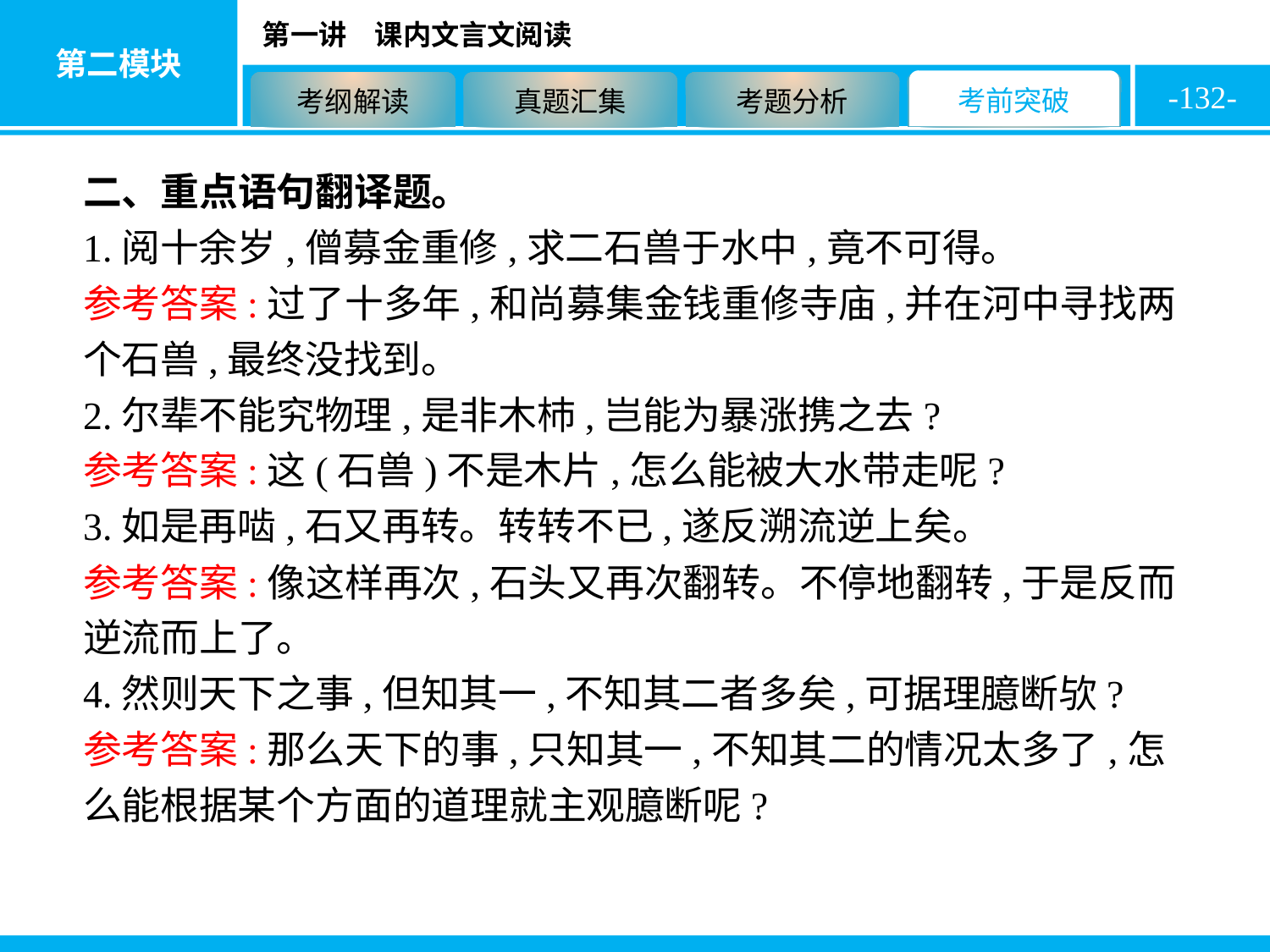

-132-
二、重点语句翻译题。
1.阅十余岁,僧募金重修,求二石兽于水中,竟不可得。
参考答案:过了十多年,和尚募集金钱重修寺庙,并在河中寻找两个石兽,最终没找到。
2.尔辈不能究物理,是非木杮,岂能为暴涨携之去?
参考答案:这(石兽)不是木片,怎么能被大水带走呢?
3.如是再啮,石又再转。转转不已,遂反溯流逆上矣。
参考答案:像这样再次,石头又再次翻转。不停地翻转,于是反而逆流而上了。
4.然则天下之事,但知其一,不知其二者多矣,可据理臆断欤?
参考答案:那么天下的事,只知其一,不知其二的情况太多了,怎么能根据某个方面的道理就主观臆断呢?